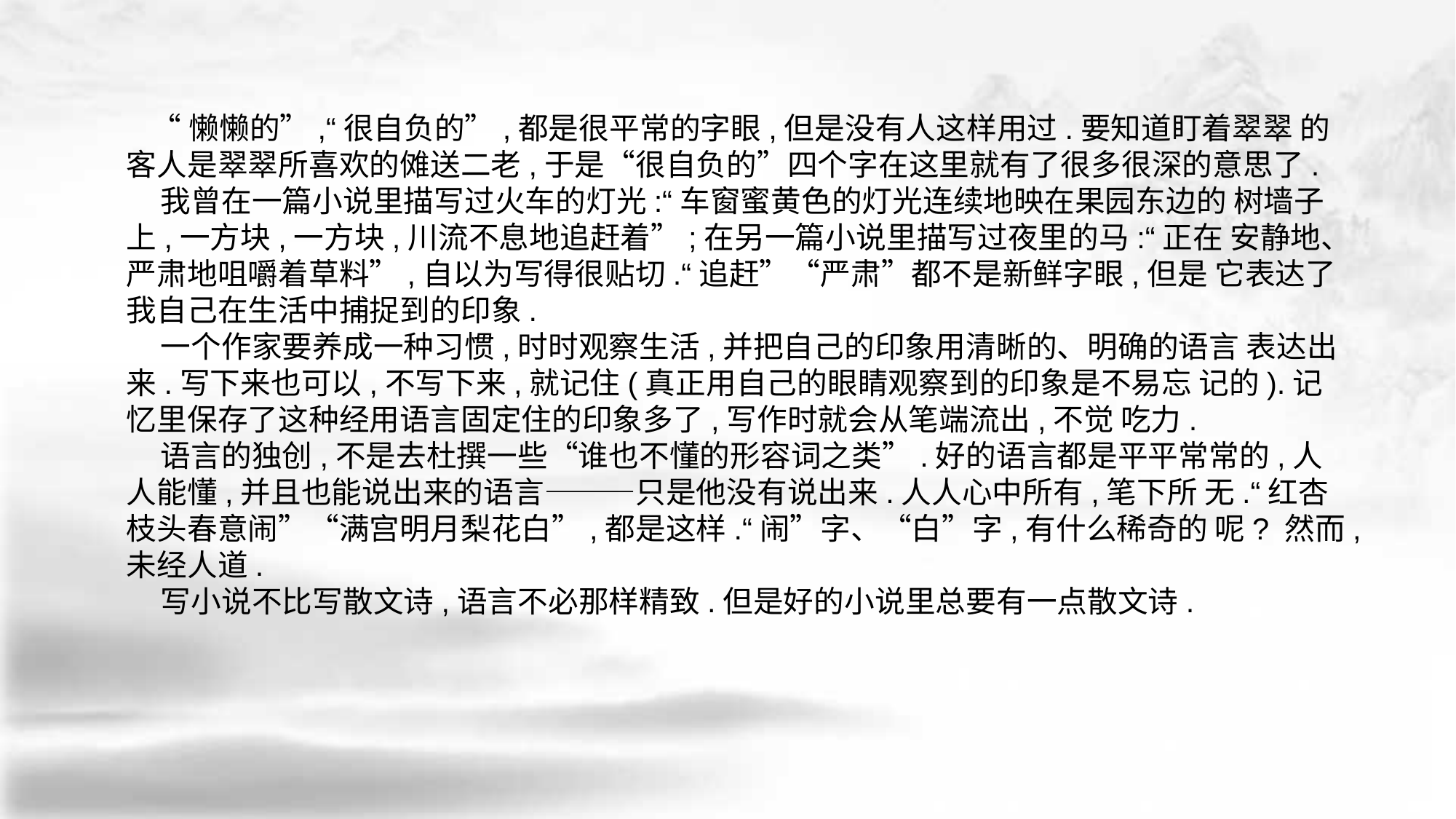

“懒懒的”,“很自负的”,都是很平常的字眼,但是没有人这样用过.要知道盯着翠翠 的客人是翠翠所喜欢的傩送二老,于是“很自负的”四个字在这里就有了很多很深的意思了.
    我曾在一篇小说里描写过火车的灯光:“车窗蜜黄色的灯光连续地映在果园东边的 树墙子上,一方块,一方块,川流不息地追赶着”;在另一篇小说里描写过夜里的马:“正在 安静地、严肃地咀嚼着草料”,自以为写得很贴切.“追赶”“严肃”都不是新鲜字眼,但是 它表达了我自己在生活中捕捉到的印象.
    一个作家要养成一种习惯,时时观察生活,并把自己的印象用清晰的、明确的语言 表达出来.写下来也可以,不写下来,就记住(真正用自己的眼睛观察到的印象是不易忘 记的).记忆里保存了这种经用语言固定住的印象多了,写作时就会从笔端流出,不觉 吃力.
    语言的独创,不是去杜撰一些“谁也不懂的形容词之类”.好的语言都是平平常常的,人人能懂,并且也能说出来的语言———只是他没有说出来.人人心中所有,笔下所 无.“红杏枝头春意闹”“满宫明月梨花白”,都是这样.“闹”字、“白”字,有什么稀奇的 呢? 然而,未经人道.
    写小说不比写散文诗,语言不必那样精致.但是好的小说里总要有一点散文诗.